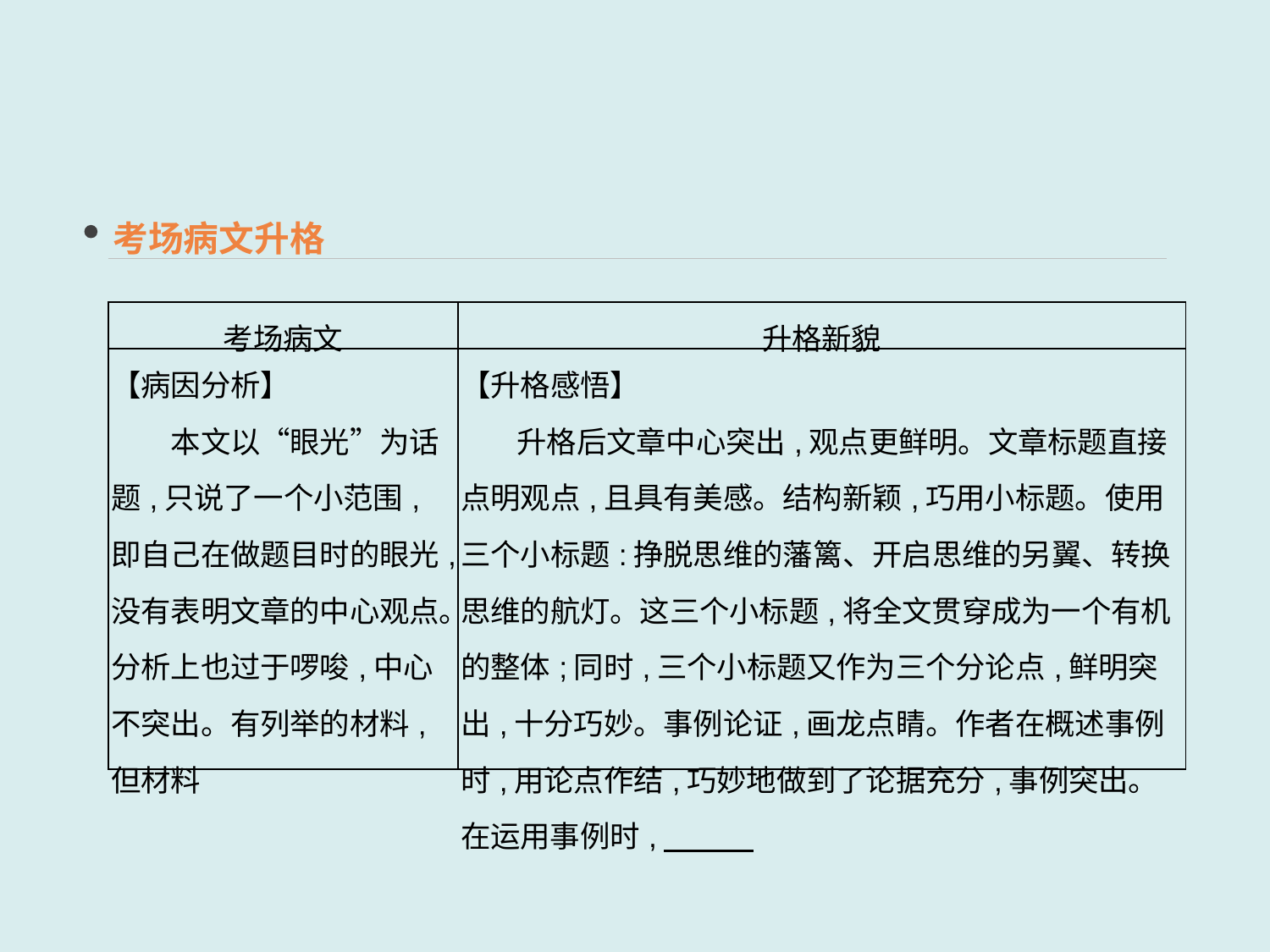

考场病文升格

| 考场病文 | 升格新貌 |
| --- | --- |
| 【病因分析】 　　本文以“眼光”为话题,只说了一个小范围,即自己在做题目时的眼光,没有表明文章的中心观点。分析上也过于啰唆,中心不突出。有列举的材料,但材料 | 【升格感悟】 升格后文章中心突出,观点更鲜明。文章标题直接点明观点,且具有美感。结构新颖,巧用小标题。使用三个小标题:挣脱思维的藩篱、开启思维的另翼、转换思维的航灯。这三个小标题,将全文贯穿成为一个有机的整体;同时,三个小标题又作为三个分论点,鲜明突出,十分巧妙。事例论证,画龙点睛。作者在概述事例时,用论点作结,巧妙地做到了论据充分,事例突出。在运用事例时, |